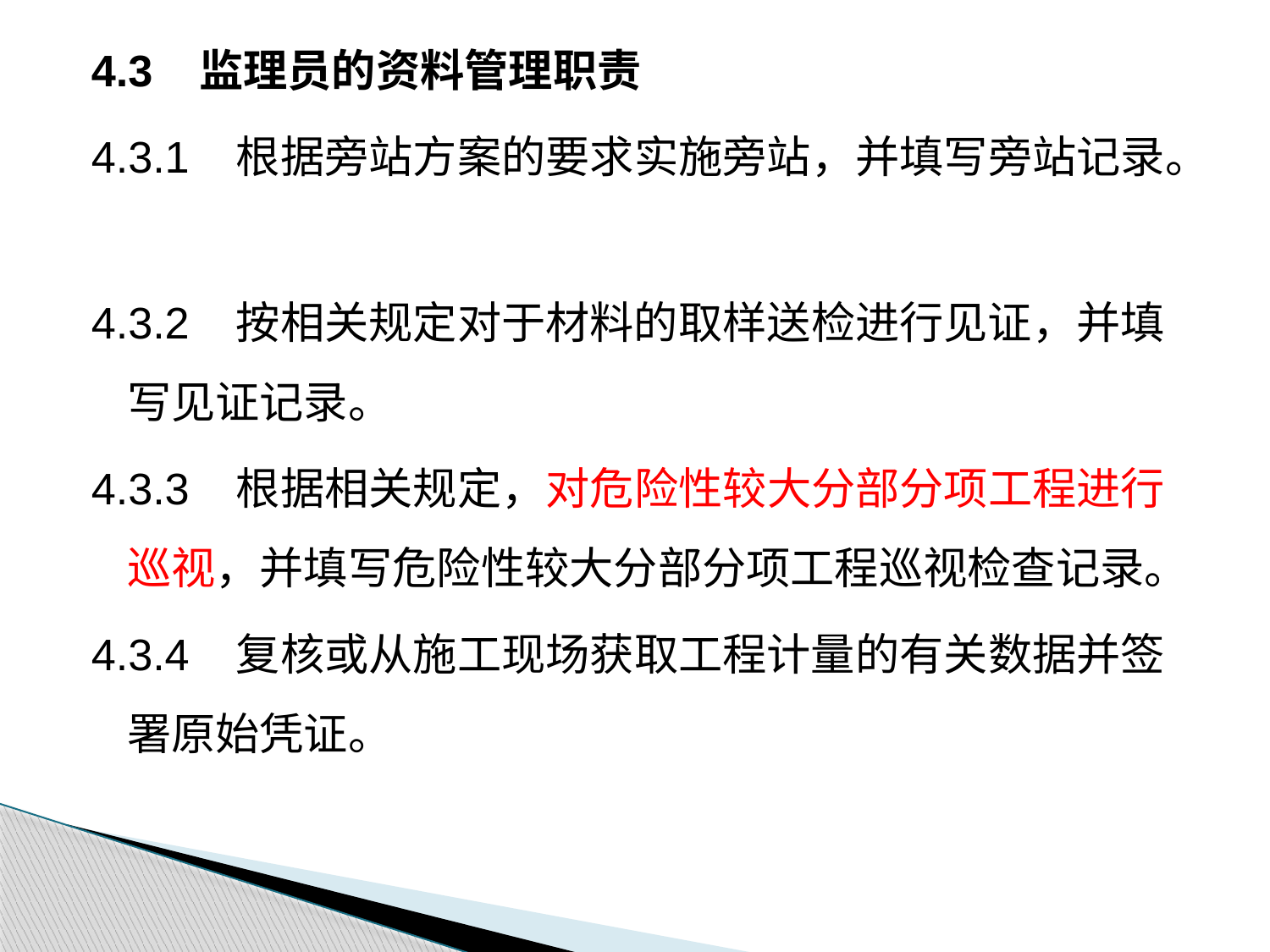

4.3   监理员的资料管理职责
4.3.1   根据旁站方案的要求实施旁站，并填写旁站记录。
4.3.2   按相关规定对于材料的取样送检进行见证，并填写见证记录。
4.3.3   根据相关规定，对危险性较大分部分项工程进行巡视，并填写危险性较大分部分项工程巡视检查记录。
4.3.4   复核或从施工现场获取工程计量的有关数据并签署原始凭证。